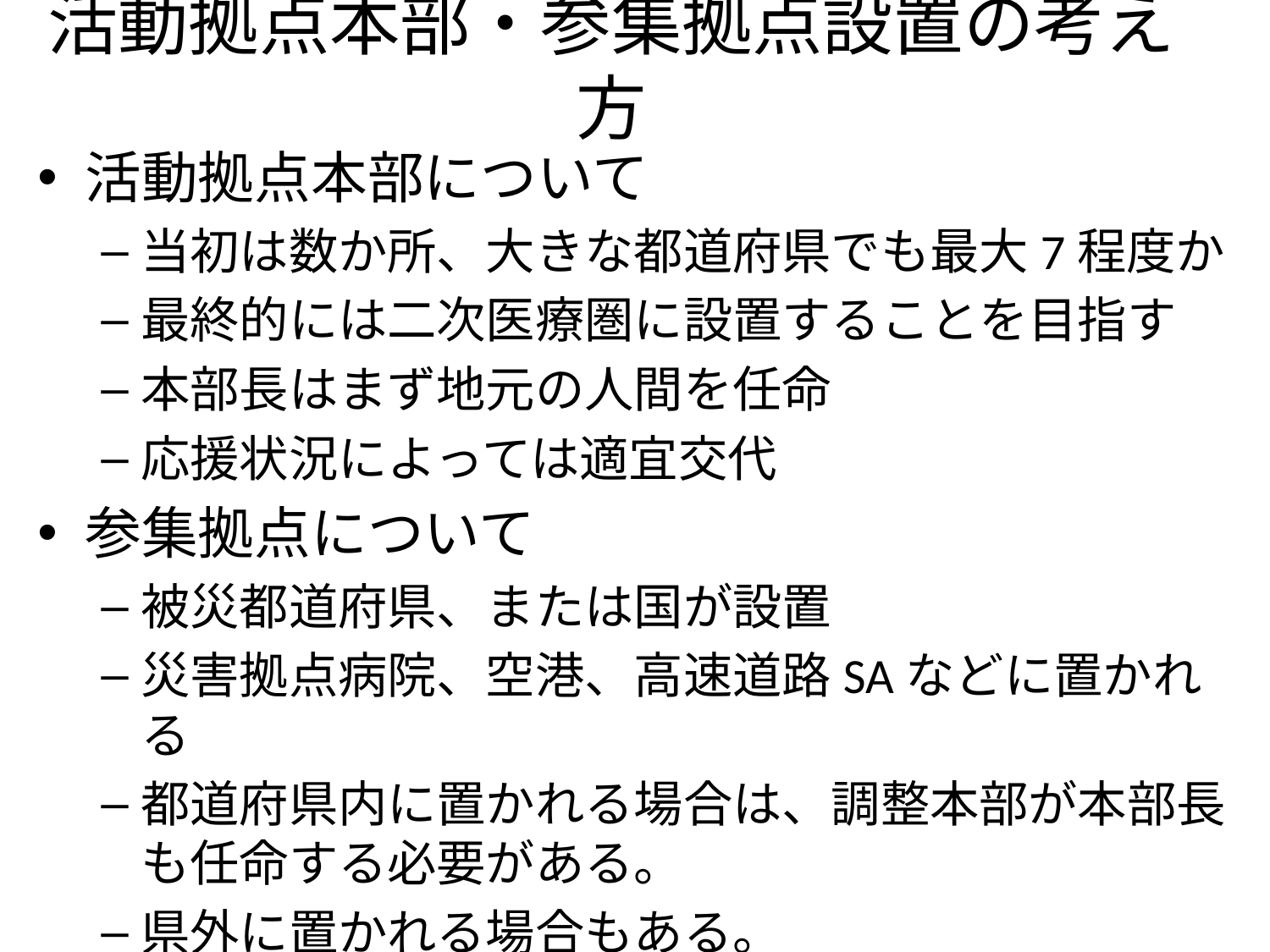

# 活動拠点本部・参集拠点設置の考え方
活動拠点本部について
当初は数か所、大きな都道府県でも最大7程度か
最終的には二次医療圏に設置することを目指す
本部長はまず地元の人間を任命
応援状況によっては適宜交代
参集拠点について
被災都道府県、または国が設置
災害拠点病院、空港、高速道路SAなどに置かれる
都道府県内に置かれる場合は、調整本部が本部長も任命する必要がある。
県外に置かれる場合もある。